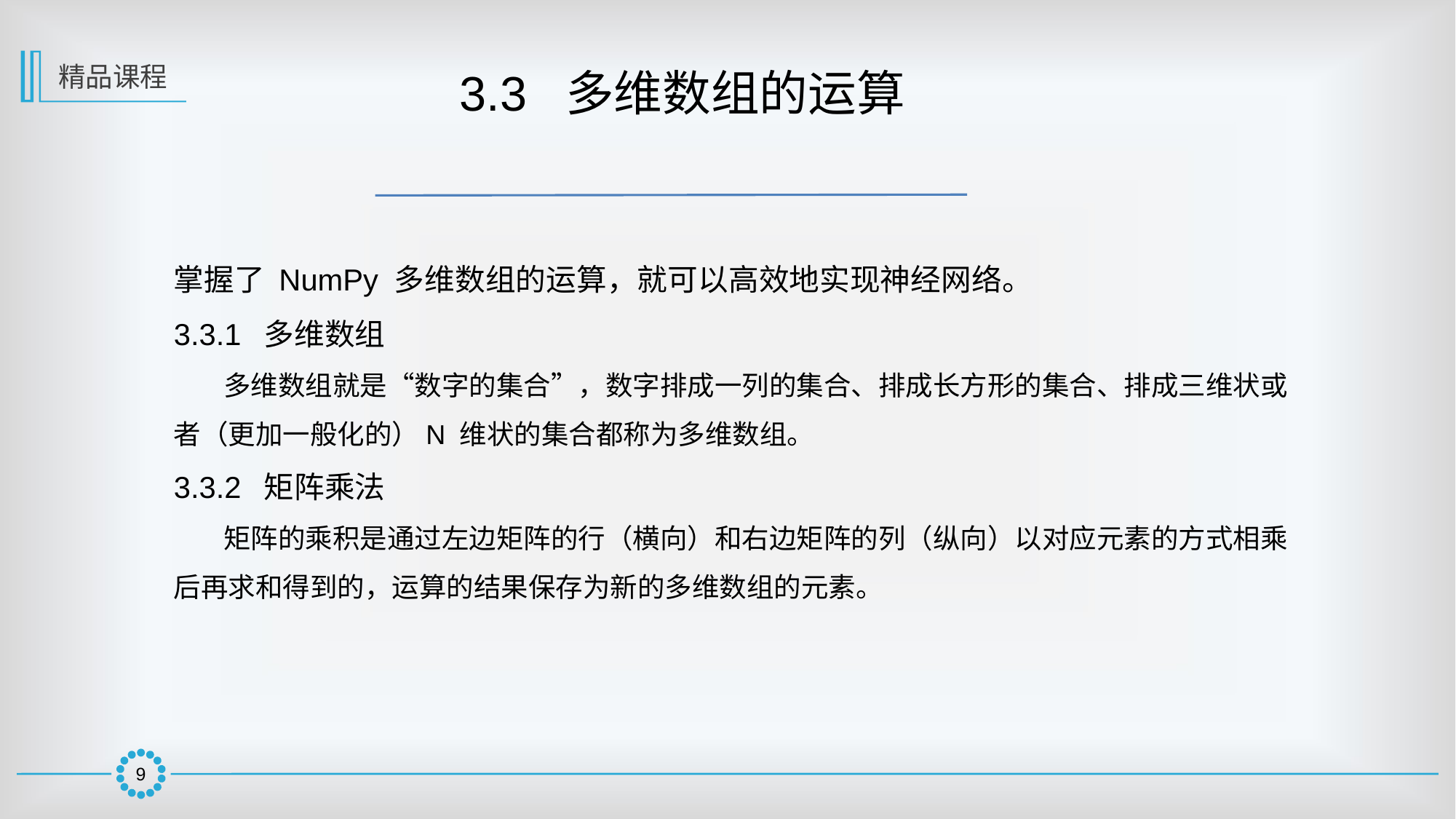

精品课程
 3.3  多维数组的运算

掌握了 NumPy 多维数组的运算，就可以高效地实现神经网络。
3.3.1 多维数组
       多维数组就是“数字的集合”，数字排成一列的集合、排成长方形的集合、排成三维状或者（更加一般化的）N 维状的集合都称为多维数组。
3.3.2 矩阵乘法
       矩阵的乘积是通过左边矩阵的行（横向）和右边矩阵的列（纵向）以对应元素的方式相乘后再求和得到的，运算的结果保存为新的多维数组的元素。

9